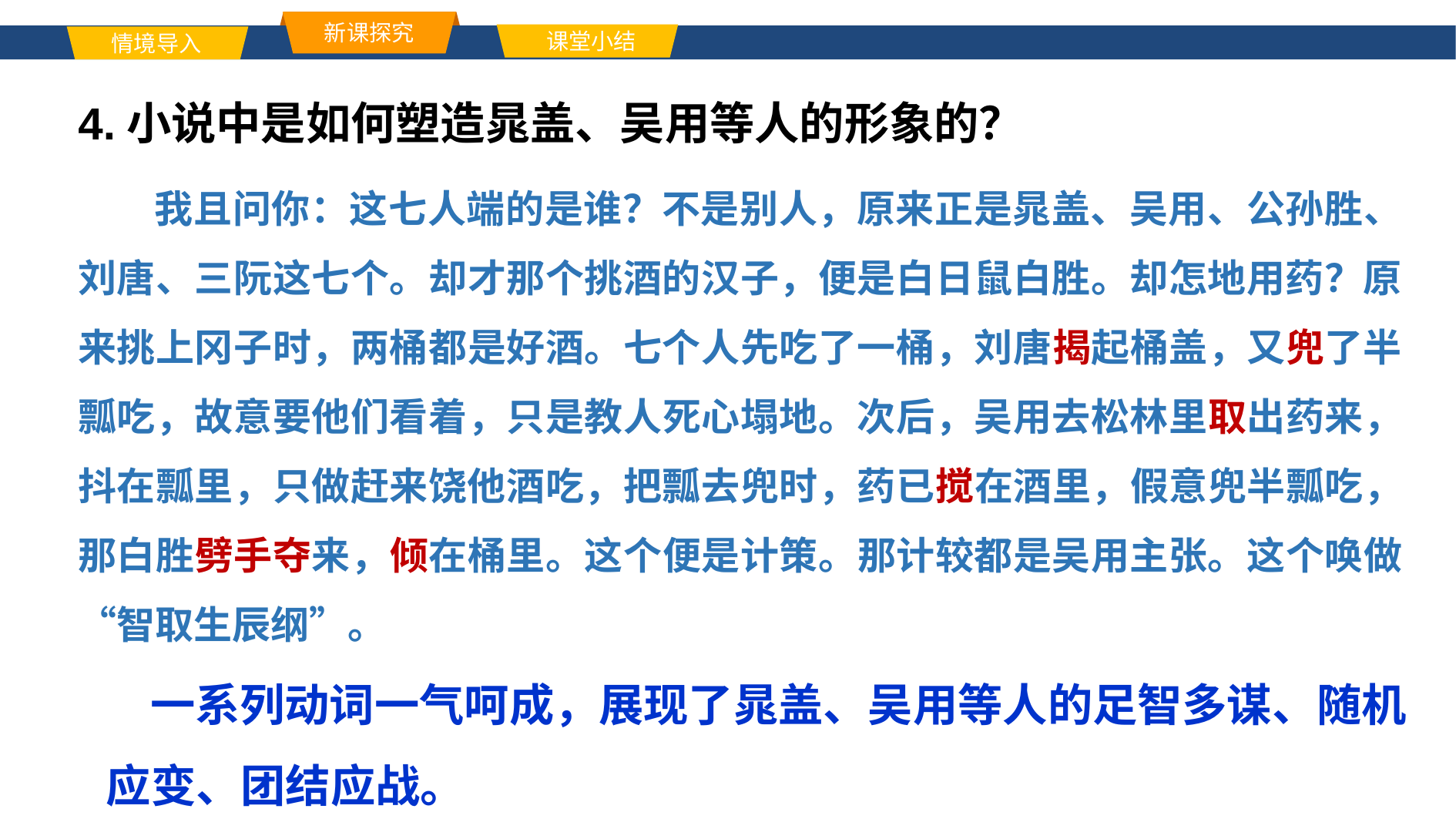

新课探究
课堂小结

情境导入

单击此处添加标题文本内容
4.小说中是如何塑造晁盖、吴用等人的形象的？
 我且问你：这七人端的是谁？不是别人，原来正是晁盖、吴用、公孙胜、刘唐、三阮这七个。却才那个挑酒的汉子，便是白日鼠白胜。却怎地用药？原来挑上冈子时，两桶都是好酒。七个人先吃了一桶，刘唐揭起桶盖，又兜了半瓢吃，故意要他们看着，只是教人死心塌地。次后，吴用去松林里取出药来，抖在瓢里，只做赶来饶他酒吃，把瓢去兜时，药已搅在酒里，假意兜半瓢吃，那白胜劈手夺来，倾在桶里。这个便是计策。那计较都是吴用主张。这个唤做“智取生辰纲”。
    一系列动词一气呵成，展现了晁盖、吴用等人的足智多谋、随机应变、团结应战。